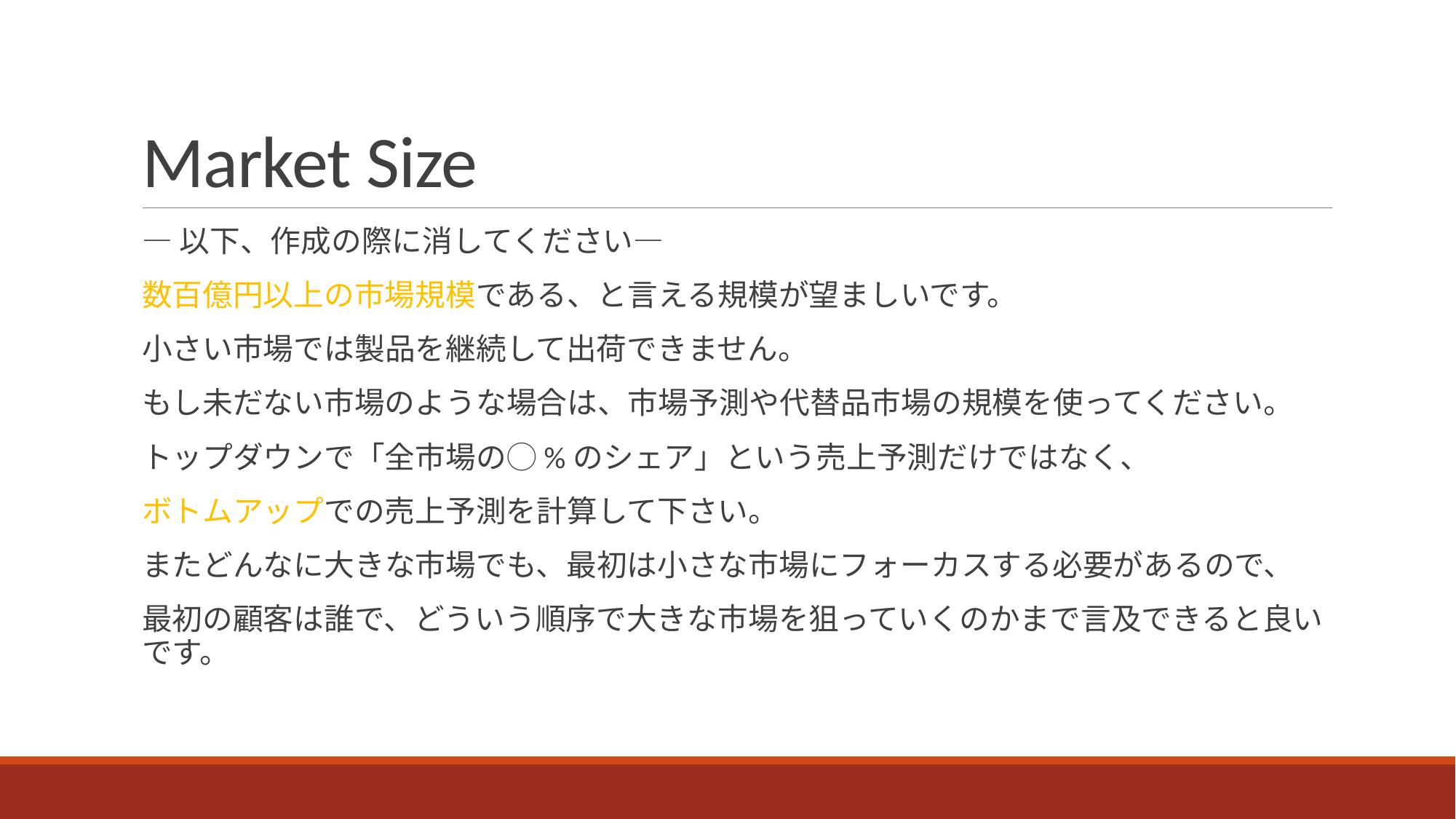

# Market Size
―以下、作成の際に消してください―
数百億円以上の市場規模である、と言える規模が望ましいです。
小さい市場では製品を継続して出荷できません。
もし未だない市場のような場合は、市場予測や代替品市場の規模を使ってください。
トップダウンで「全市場の◯%のシェア」という売上予測だけではなく、
ボトムアップでの売上予測を計算して下さい。
またどんなに大きな市場でも、最初は小さな市場にフォーカスする必要があるので、
最初の顧客は誰で、どういう順序で大きな市場を狙っていくのかまで言及できると良いです。